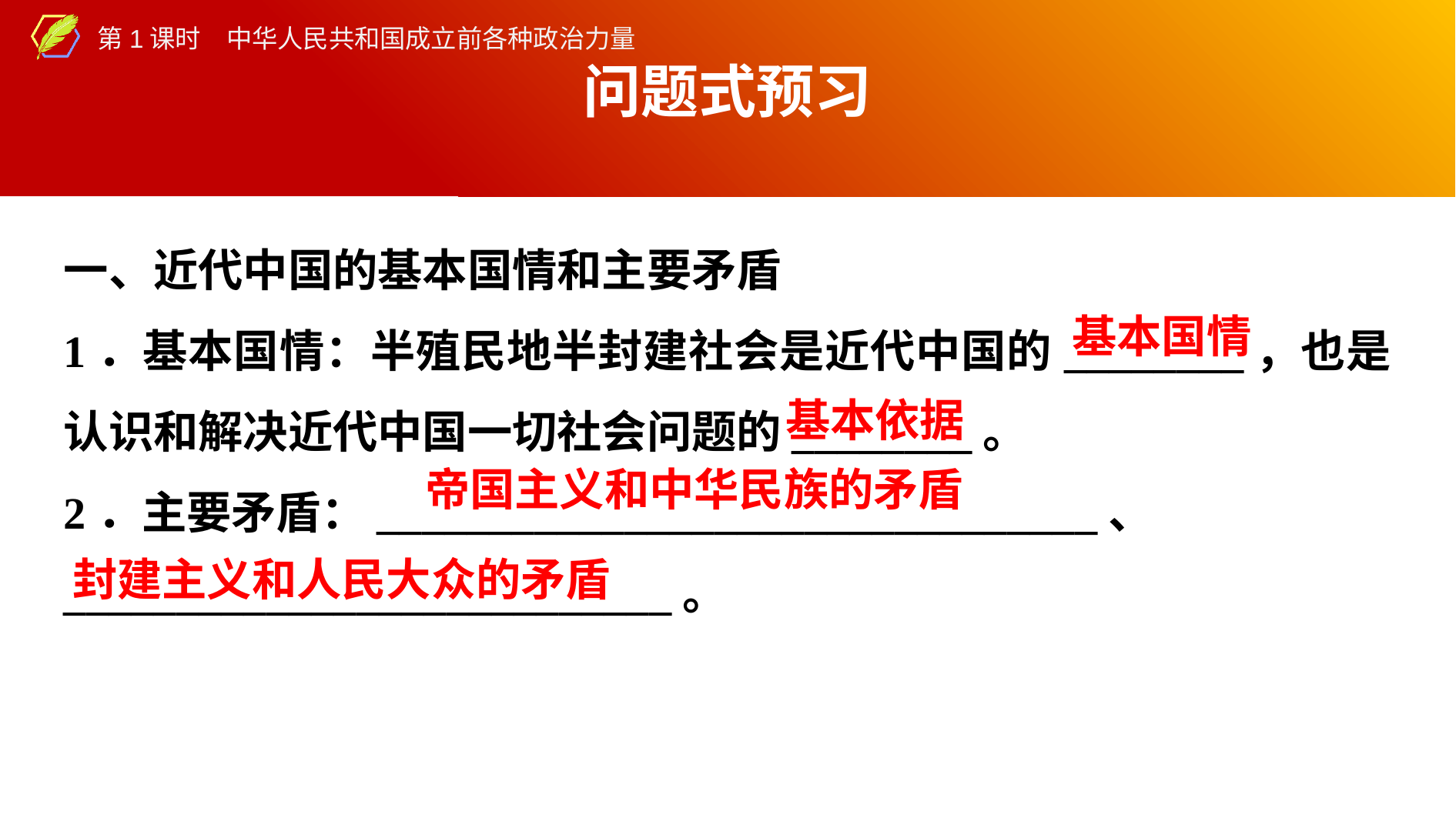

问题式预习
一、近代中国的基本国情和主要矛盾
1．基本国情：半殖民地半封建社会是近代中国的________，也是认识和解决近代中国一切社会问题的________。
2．主要矛盾：________________________________、
___________________________。
基本国情
基本依据
帝国主义和中华民族的矛盾
封建主义和人民大众的矛盾